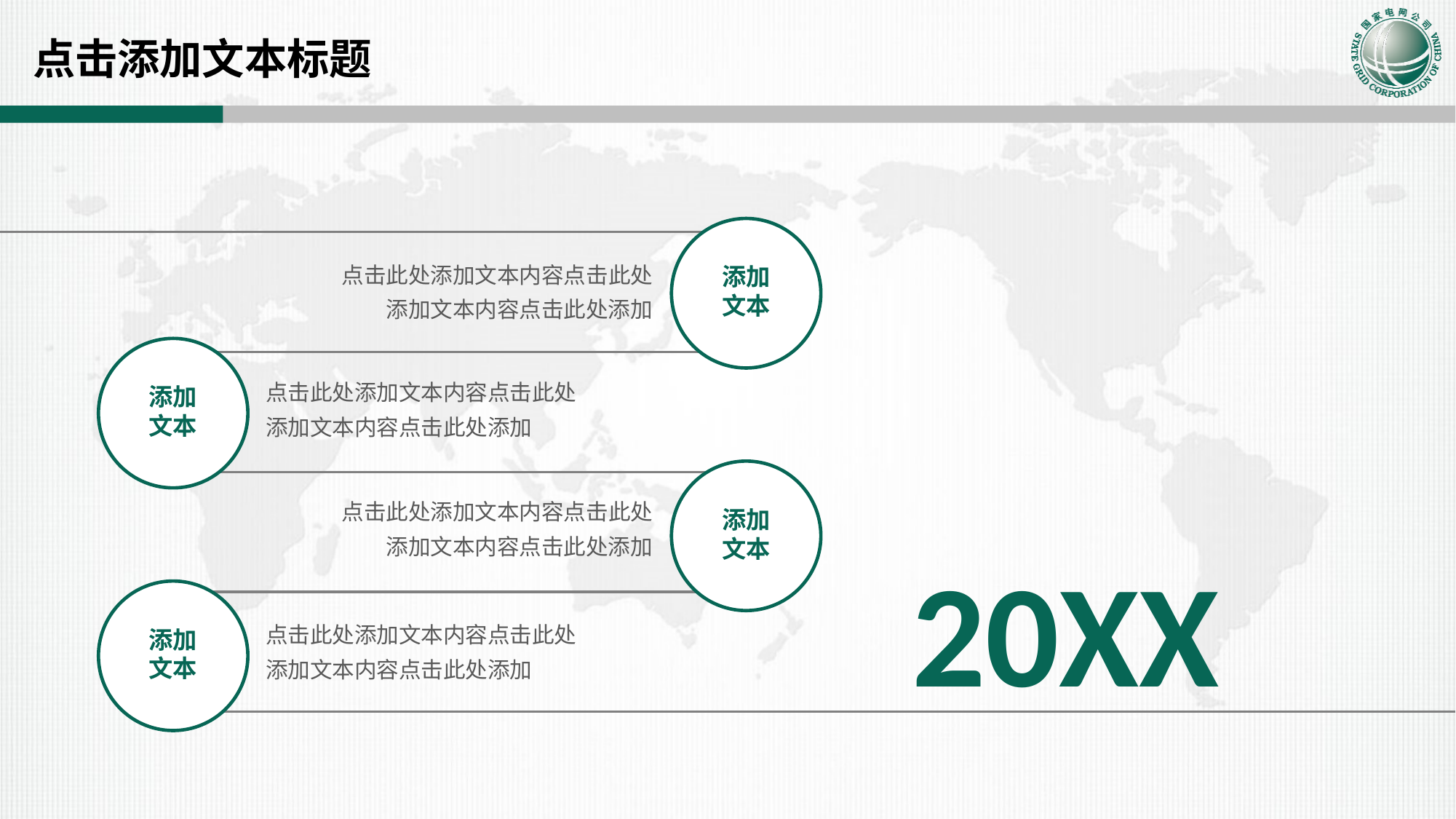

点击添加文本标题

添加
文本
点击此处添加文本内容点击此处添加文本内容点击此处添加

添加
文本
点击此处添加文本内容点击此处添加文本内容点击此处添加

添加
文本
点击此处添加文本内容点击此处添加文本内容点击此处添加
20XX

添加
文本
点击此处添加文本内容点击此处添加文本内容点击此处添加